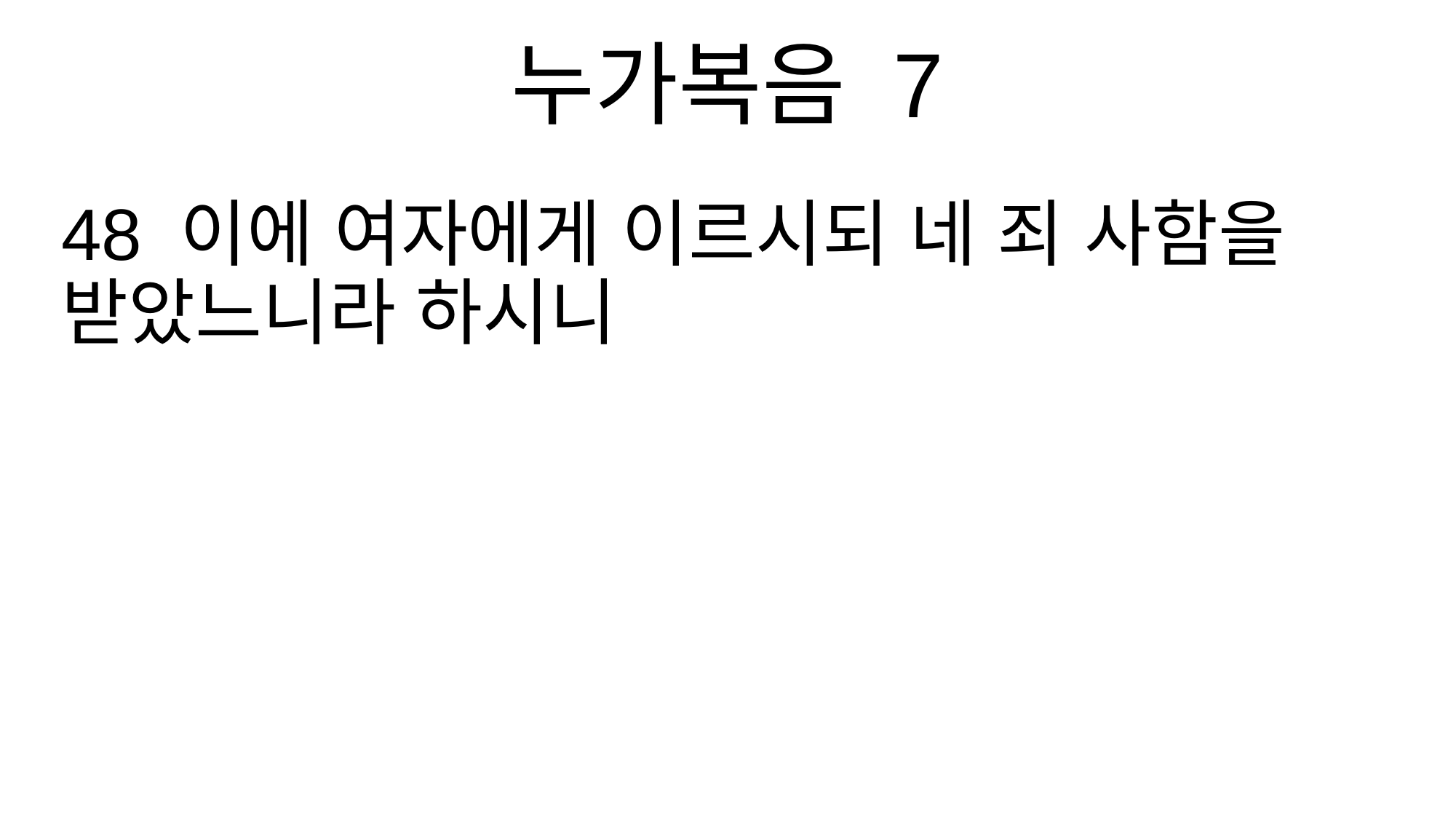

누가복음 7
48 이에 여자에게 이르시되 네 죄 사함을 받았느니라 하시니